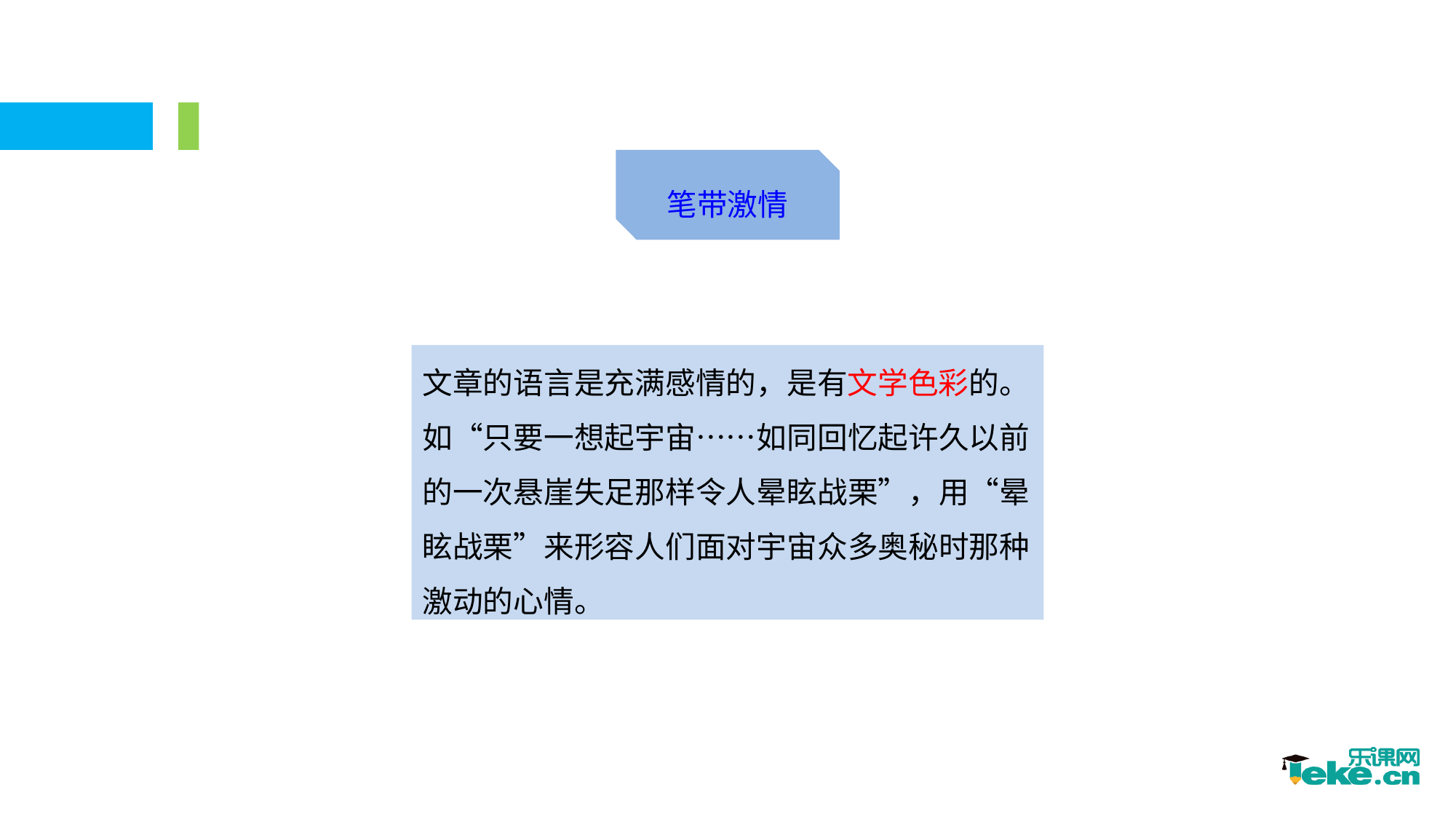

笔带激情
文章的语言是充满感情的，是有文学色彩的。如“只要一想起宇宙……如同回忆起许久以前的一次悬崖失足那样令人晕眩战栗”，用“晕眩战栗”来形容人们面对宇宙众多奥秘时那种激动的心情。